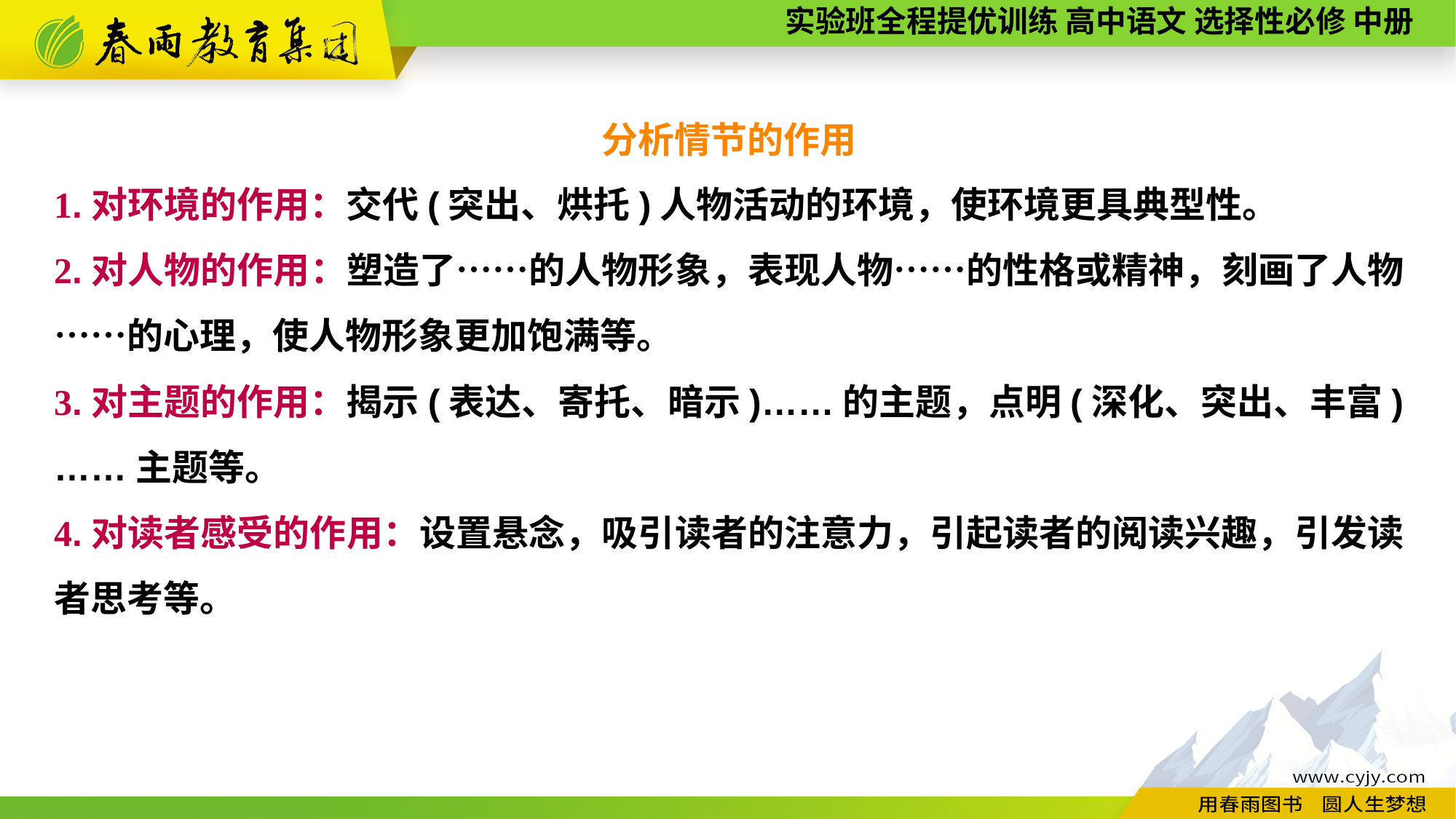

分析情节的作用
1.对环境的作用：交代(突出、烘托)人物活动的环境，使环境更具典型性。
2.对人物的作用：塑造了……的人物形象，表现人物……的性格或精神，刻画了人物……的心理，使人物形象更加饱满等。
3.对主题的作用：揭示(表达、寄托、暗示)……的主题，点明(深化、突出、丰富)……主题等。
4.对读者感受的作用：设置悬念，吸引读者的注意力，引起读者的阅读兴趣，引发读者思考等。